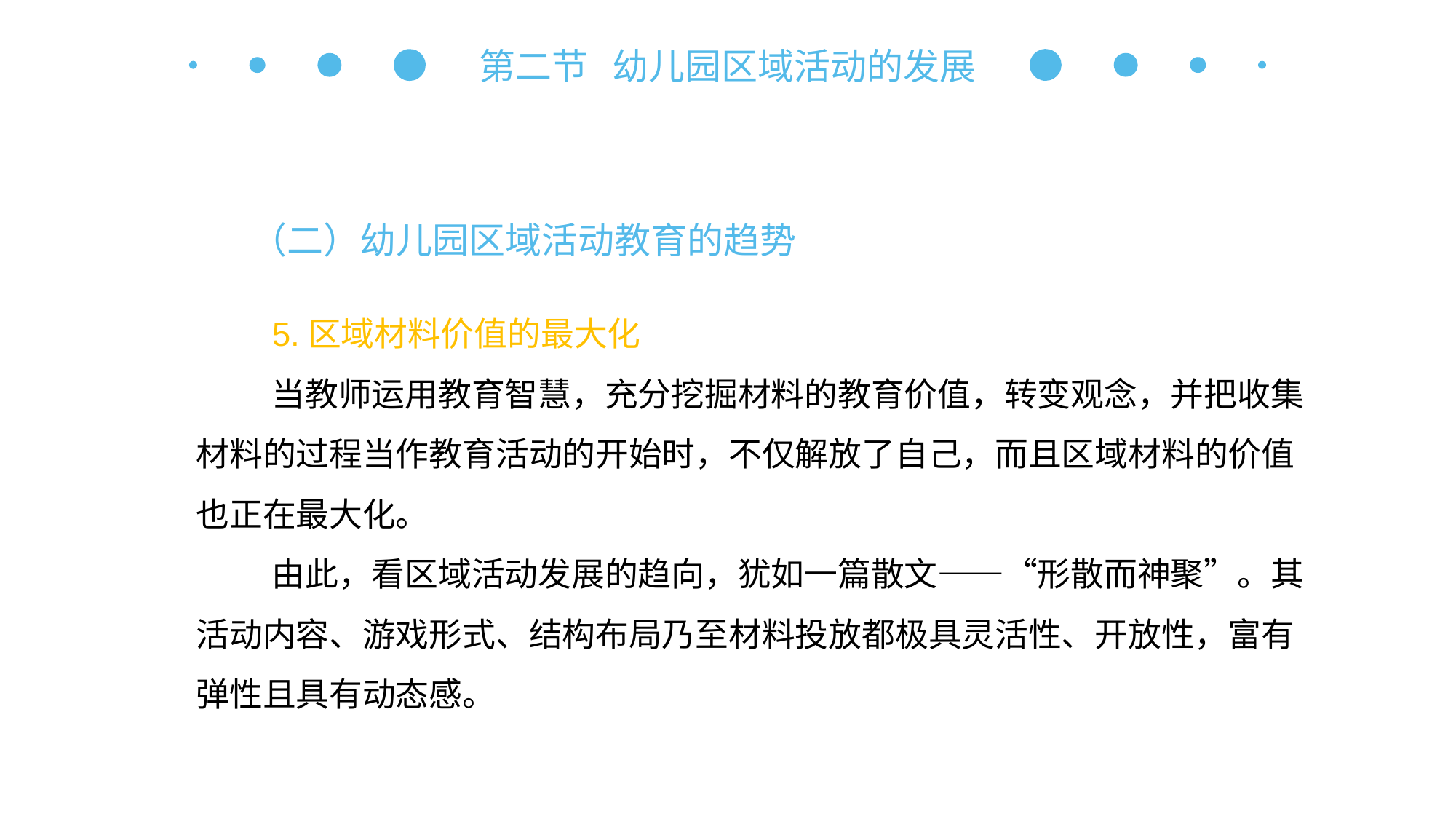

第二节   幼儿园区域活动的发展

（二）幼儿园区域活动教育的趋势
5.区域材料价值的最大化
当教师运用教育智慧，充分挖掘材料的教育价值，转变观念，并把收集材料的过程当作教育活动的开始时，不仅解放了自己，而且区域材料的价值也正在最大化。
由此，看区域活动发展的趋向，犹如一篇散文——“形散而神聚”。其活动内容、游戏形式、结构布局乃至材料投放都极具灵活性、开放性，富有弹性且具有动态感。